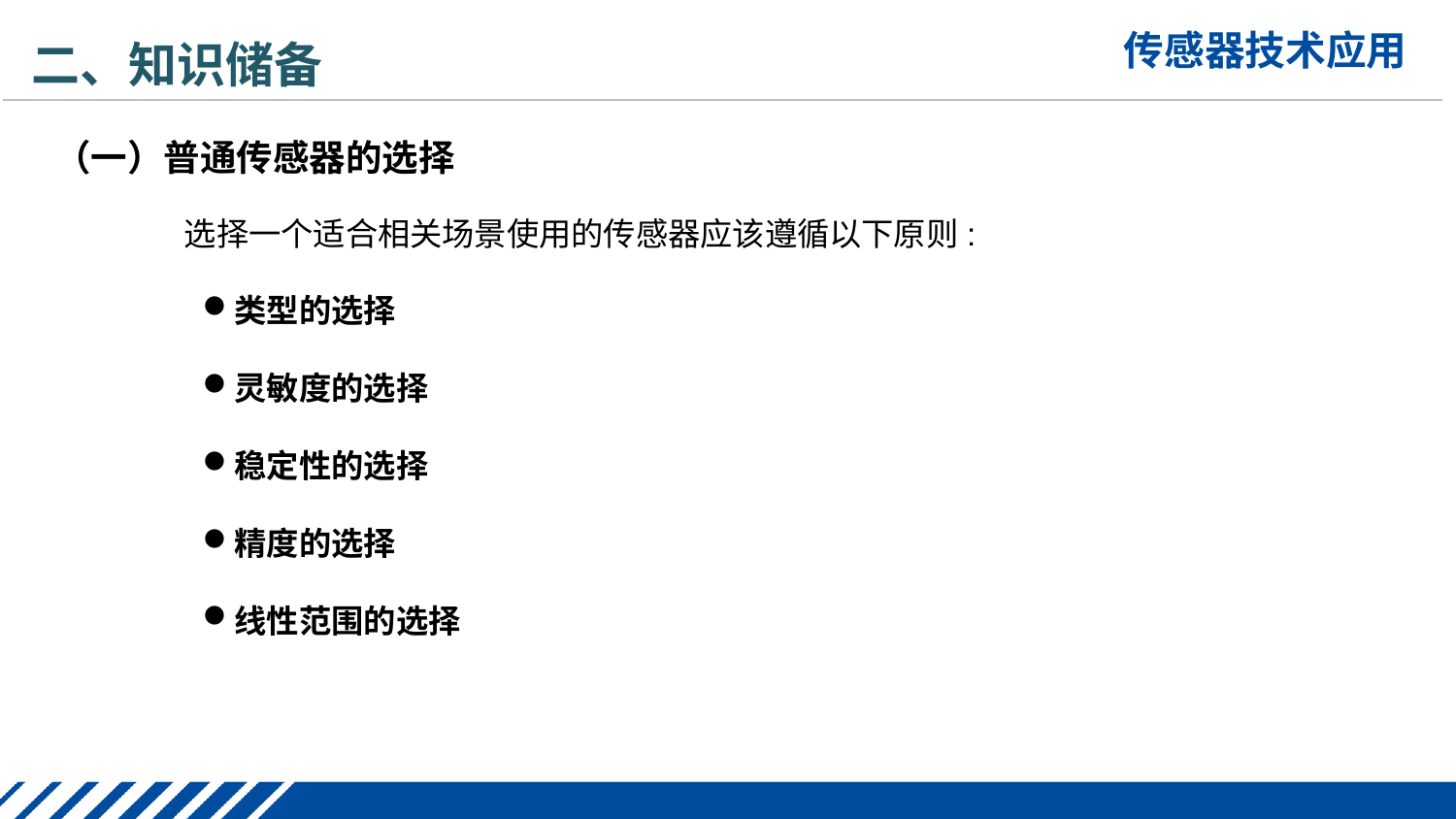

二、知识储备
（一）普通传感器的选择
选择一个适合相关场景使用的传感器应该遵循以下原则:
类型的选择
灵敏度的选择
稳定性的选择
精度的选择
线性范围的选择